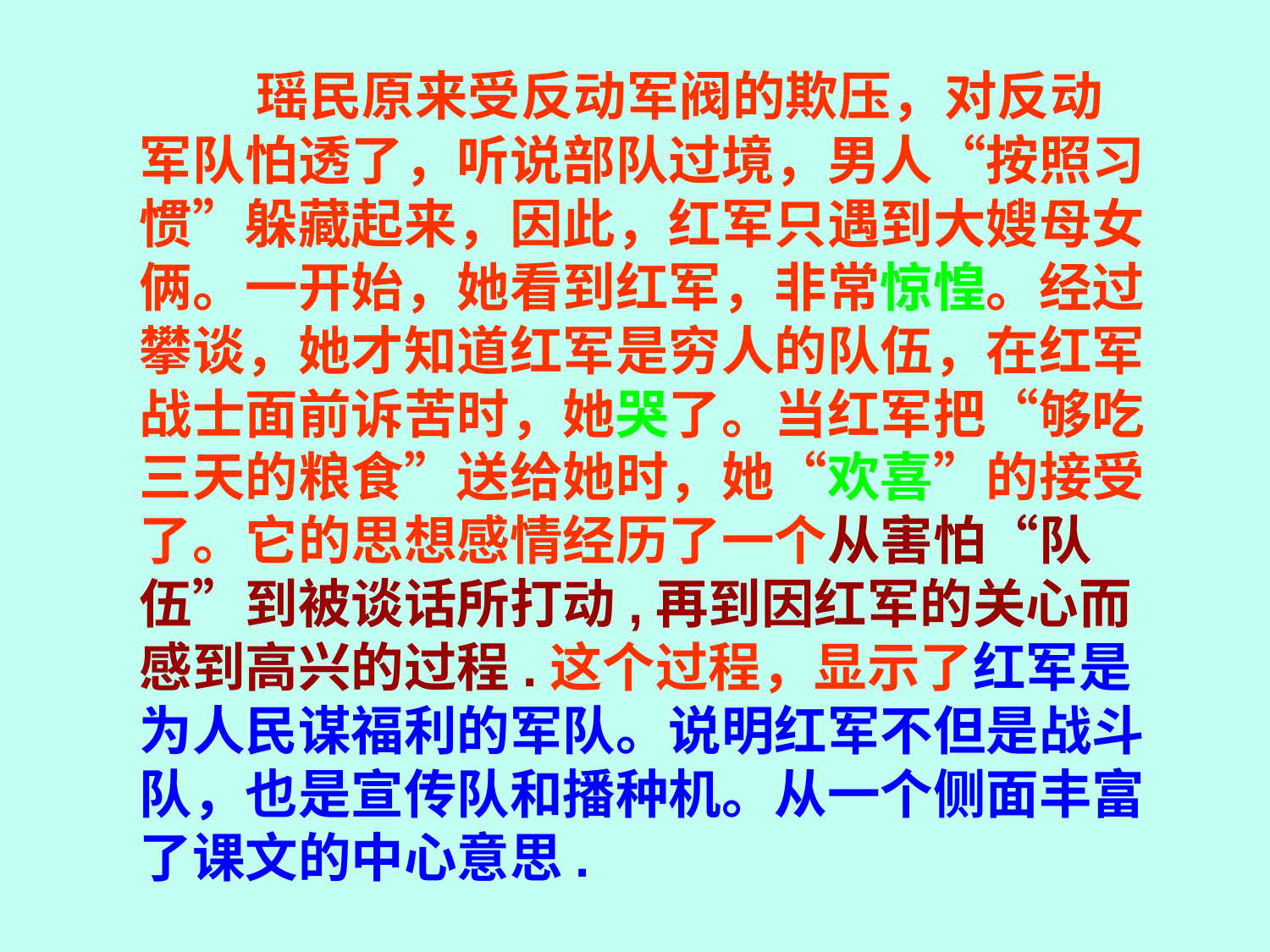

瑶民原来受反动军阀的欺压，对反动军队怕透了，听说部队过境，男人“按照习惯”躲藏起来，因此，红军只遇到大嫂母女俩。一开始，她看到红军，非常惊惶。经过攀谈，她才知道红军是穷人的队伍，在红军战士面前诉苦时，她哭了。当红军把“够吃三天的粮食”送给她时，她“欢喜”的接受了。它的思想感情经历了一个从害怕“队伍”到被谈话所打动,再到因红军的关心而感到高兴的过程.这个过程，显示了红军是为人民谋福利的军队。说明红军不但是战斗队，也是宣传队和播种机。从一个侧面丰富了课文的中心意思.